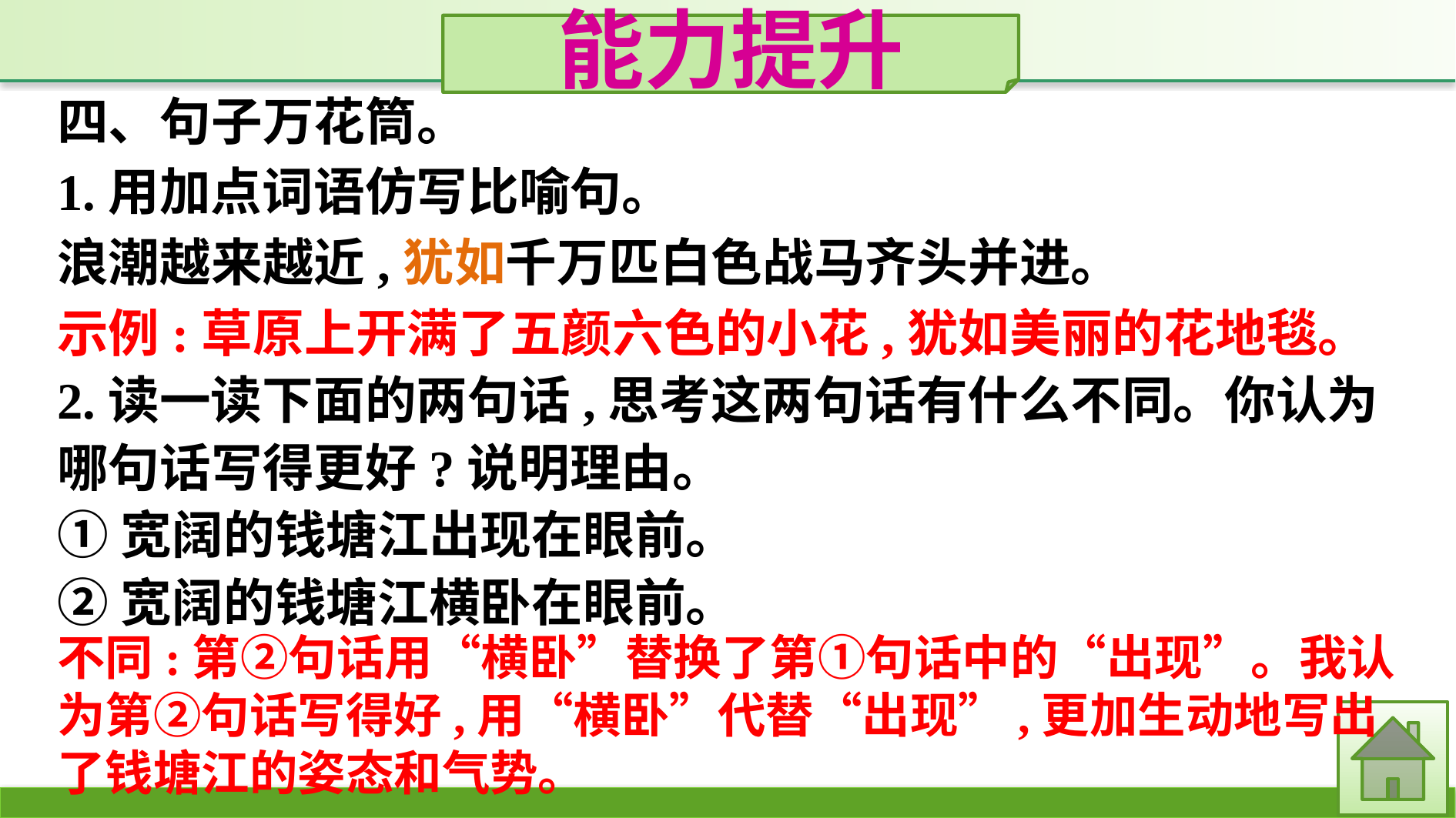

能力提升
四、句子万花筒。
1.用加点词语仿写比喻句。
浪潮越来越近,犹如千万匹白色战马齐头并进。
示例:草原上开满了五颜六色的小花,犹如美丽的花地毯。
2.读一读下面的两句话,思考这两句话有什么不同。你认为哪句话写得更好?说明理由。
①宽阔的钱塘江出现在眼前。
②宽阔的钱塘江横卧在眼前。
不同:第②句话用“横卧”替换了第①句话中的“出现”。我认为第②句话写得好,用“横卧”代替“出现”,更加生动地写出了钱塘江的姿态和气势。